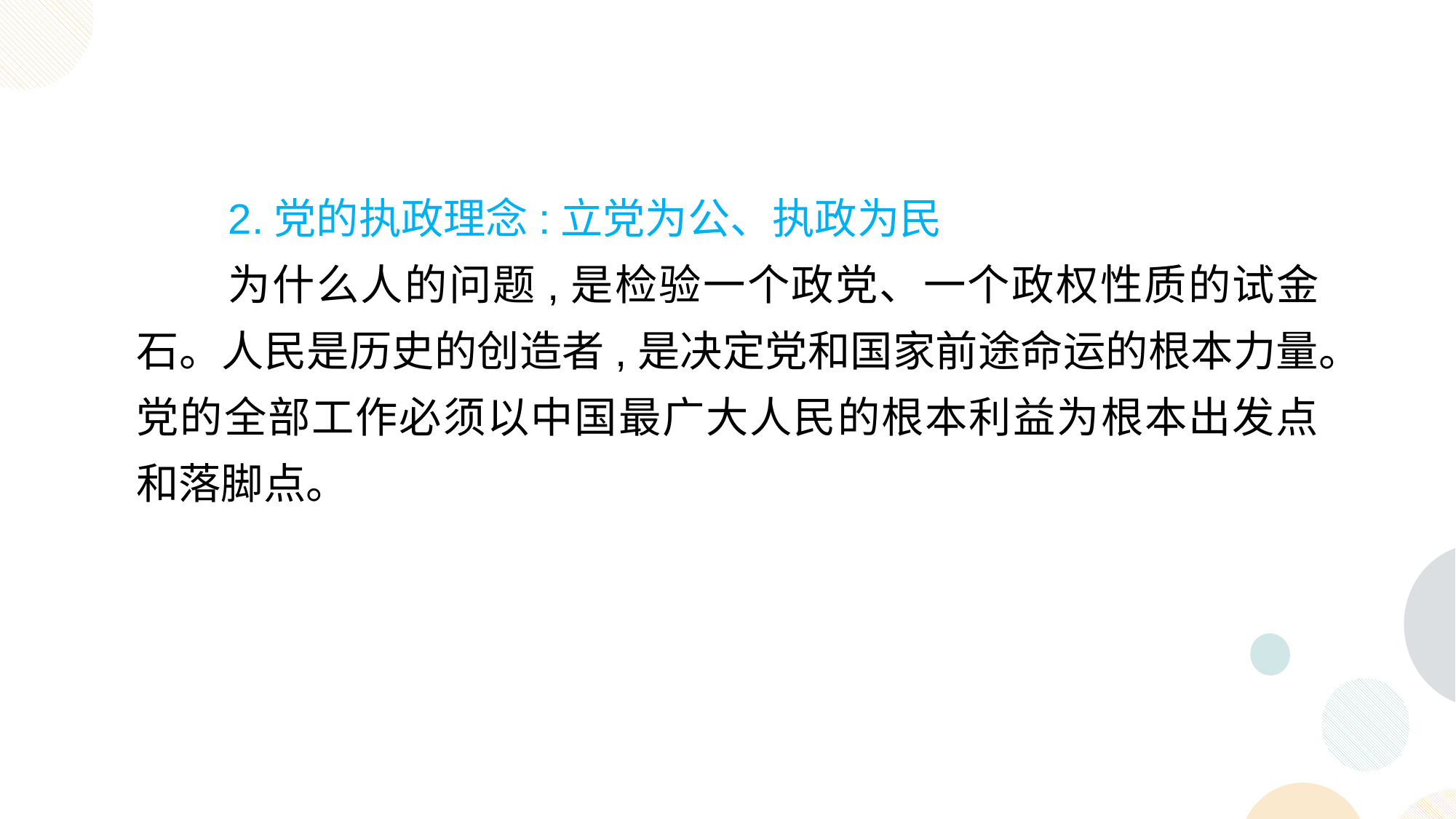

2.党的执政理念:立党为公、执政为民
为什么人的问题,是检验一个政党、一个政权性质的试金石。人民是历史的创造者,是决定党和国家前途命运的根本力量。党的全部工作必须以中国最广大人民的根本利益为根本出发点和落脚点。